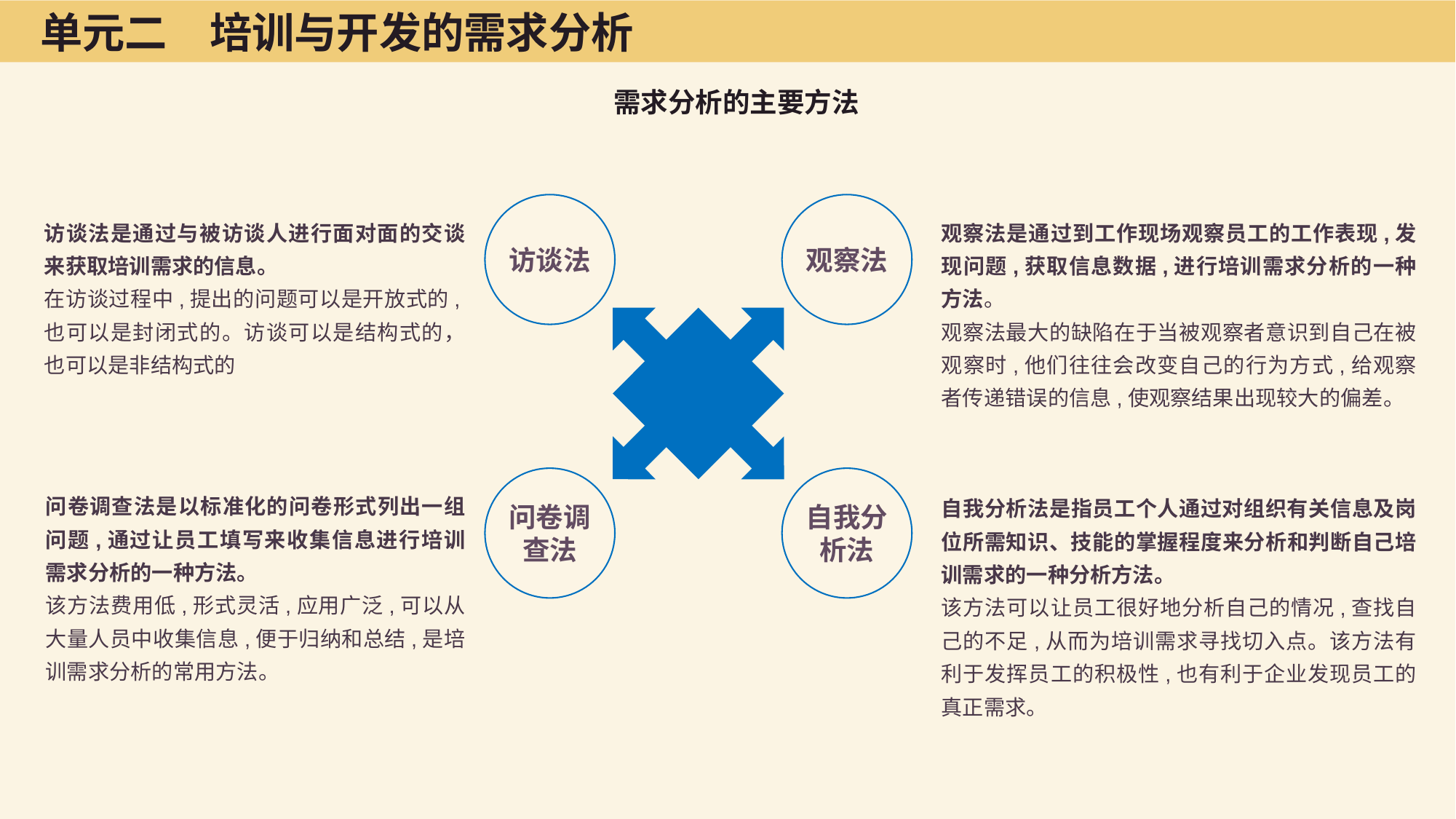

单元二　培训与开发的需求分析
需求分析的主要方法
访谈法
观察法
访谈法是通过与被访谈人进行面对面的交谈来获取培训需求的信息。
在访谈过程中,提出的问题可以是开放式的,也可以是封闭式的。访谈可以是结构式的，也可以是非结构式的
观察法是通过到工作现场观察员工的工作表现,发现问题,获取信息数据,进行培训需求分析的一种方法。
观察法最大的缺陷在于当被观察者意识到自己在被观察时,他们往往会改变自己的行为方式,给观察者传递错误的信息,使观察结果出现较大的偏差。

问卷调查法
自我分析法
问卷调查法是以标准化的问卷形式列出一组问题,通过让员工填写来收集信息进行培训需求分析的一种方法。
该方法费用低,形式灵活,应用广泛,可以从大量人员中收集信息,便于归纳和总结,是培训需求分析的常用方法。
自我分析法是指员工个人通过对组织有关信息及岗位所需知识、技能的掌握程度来分析和判断自己培训需求的一种分析方法。
该方法可以让员工很好地分析自己的情况,查找自己的不足,从而为培训需求寻找切入点。该方法有利于发挥员工的积极性,也有利于企业发现员工的真正需求。